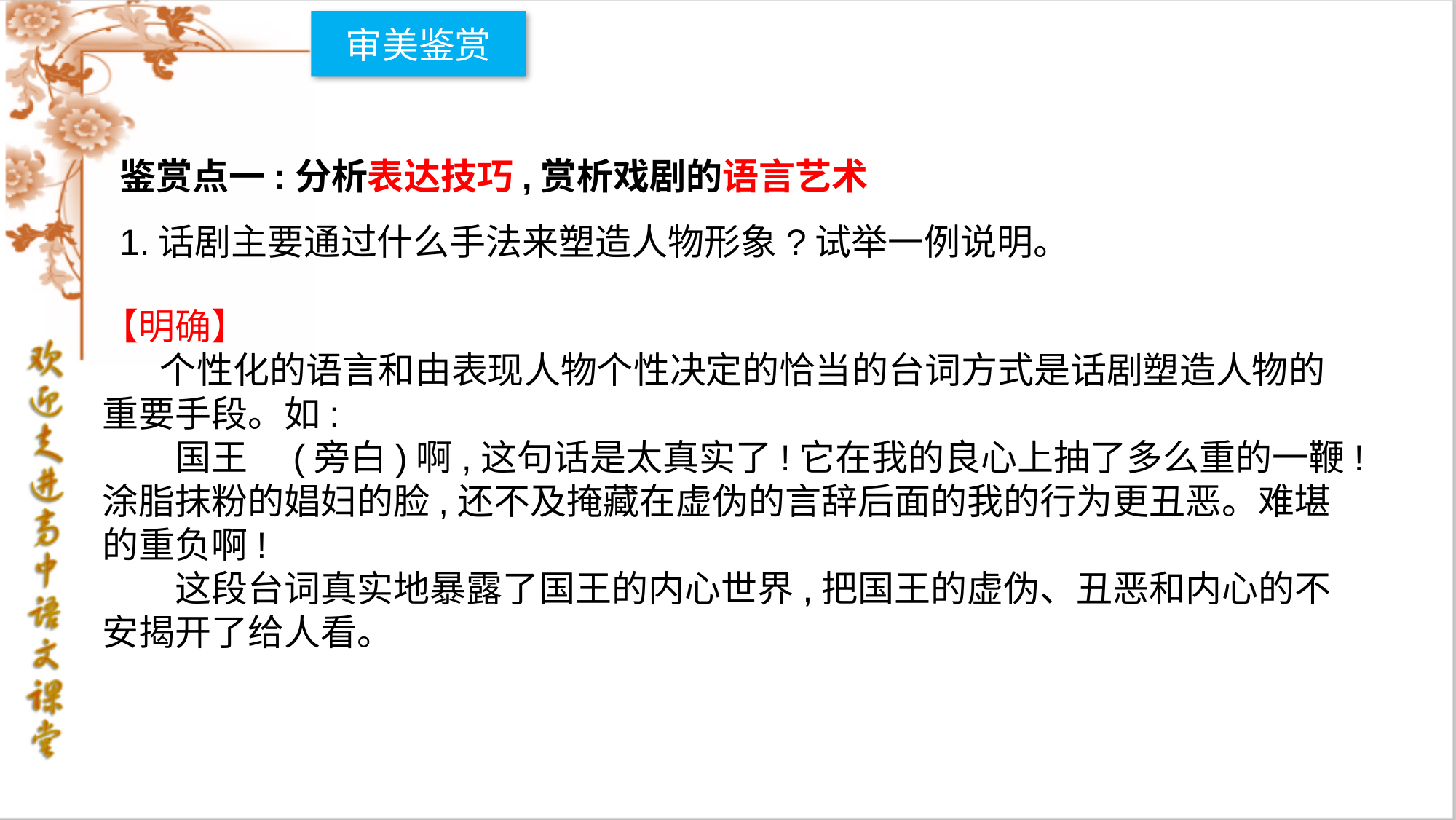

审美鉴赏
鉴赏点一:分析表达技巧,赏析戏剧的语言艺术
1.话剧主要通过什么手法来塑造人物形象?试举一例说明。
【明确】
      个性化的语言和由表现人物个性决定的恰当的台词方式是话剧塑造人物的重要手段。如:
　　国王　(旁白)啊,这句话是太真实了!它在我的良心上抽了多么重的一鞭!涂脂抹粉的娼妇的脸,还不及掩藏在虚伪的言辞后面的我的行为更丑恶。难堪的重负啊!
　　这段台词真实地暴露了国王的内心世界,把国王的虚伪、丑恶和内心的不安揭开了给人看。